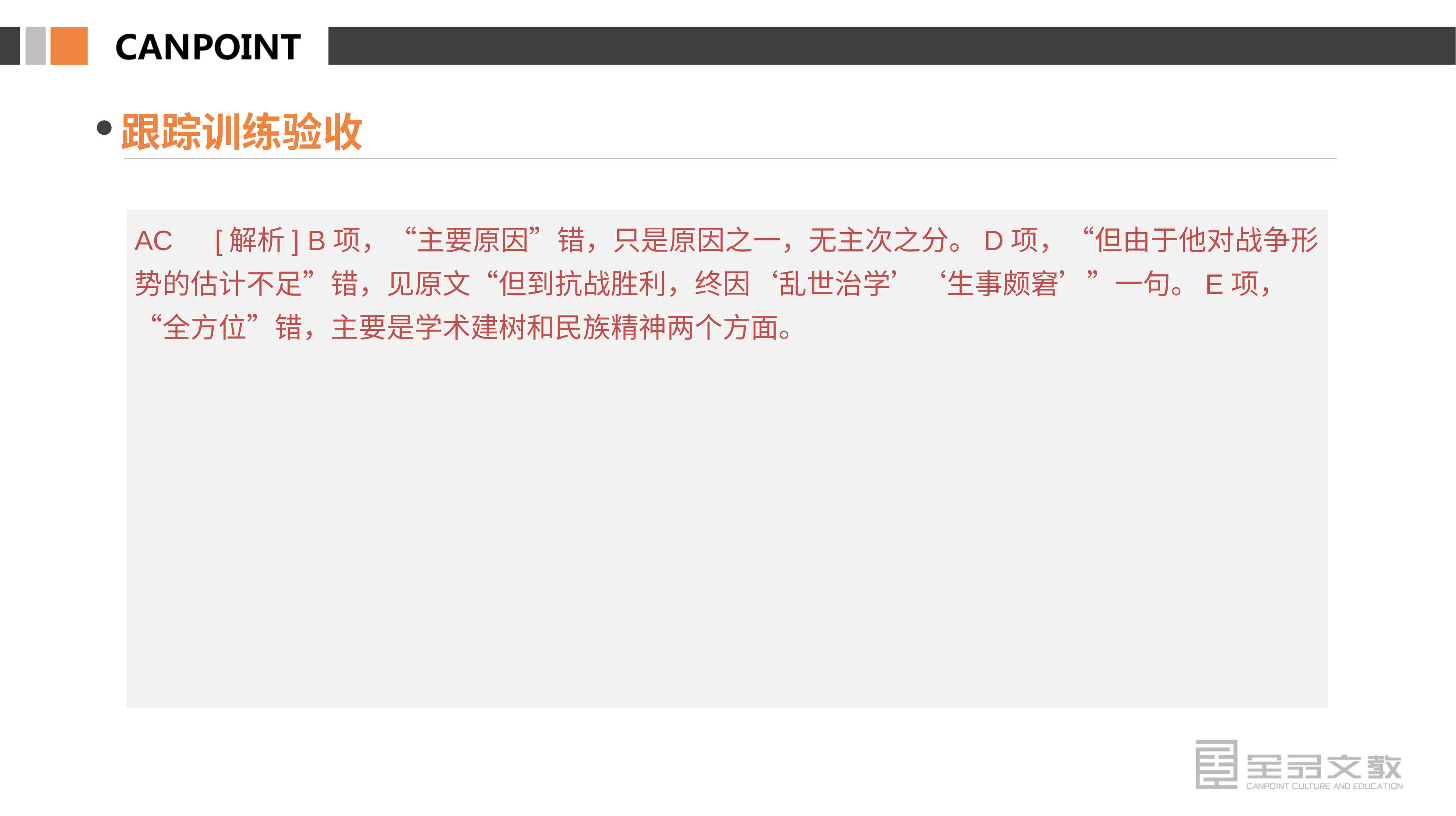

跟踪训练验收

AC　[解析] B项，“主要原因”错，只是原因之一，无主次之分。D项，“但由于他对战争形势的估计不足”错，见原文“但到抗战胜利，终因‘乱世治学’‘生事颇窘’”一句。E项，“全方位”错，主要是学术建树和民族精神两个方面。